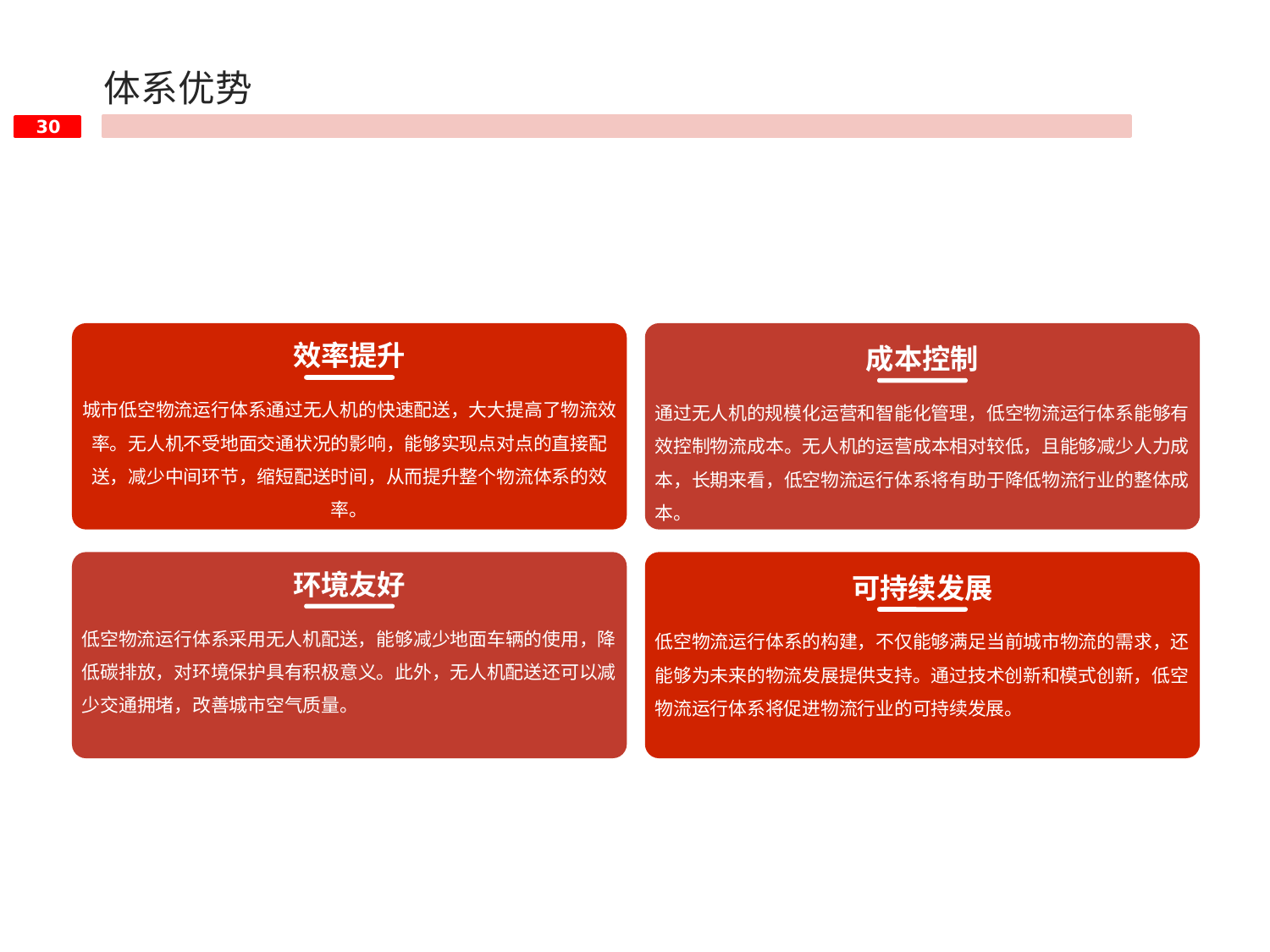

体系优势
30

效率提升

成本控制

城市低空物流运行体系通过无人机的快速配送，大大提高了物流效率。无人机不受地面交通状况的影响，能够实现点对点的直接配送，减少中间环节，缩短配送时间，从而提升整个物流体系的效率。
通过无人机的规模化运营和智能化管理，低空物流运行体系能够有效控制物流成本。无人机的运营成本相对较低，且能够减少人力成本，长期来看，低空物流运行体系将有助于降低物流行业的整体成本。

环境友好

可持续发展

低空物流运行体系采用无人机配送，能够减少地面车辆的使用，降低碳排放，对环境保护具有积极意义。此外，无人机配送还可以减少交通拥堵，改善城市空气质量。
低空物流运行体系的构建，不仅能够满足当前城市物流的需求，还能够为未来的物流发展提供支持。通过技术创新和模式创新，低空物流运行体系将促进物流行业的可持续发展。